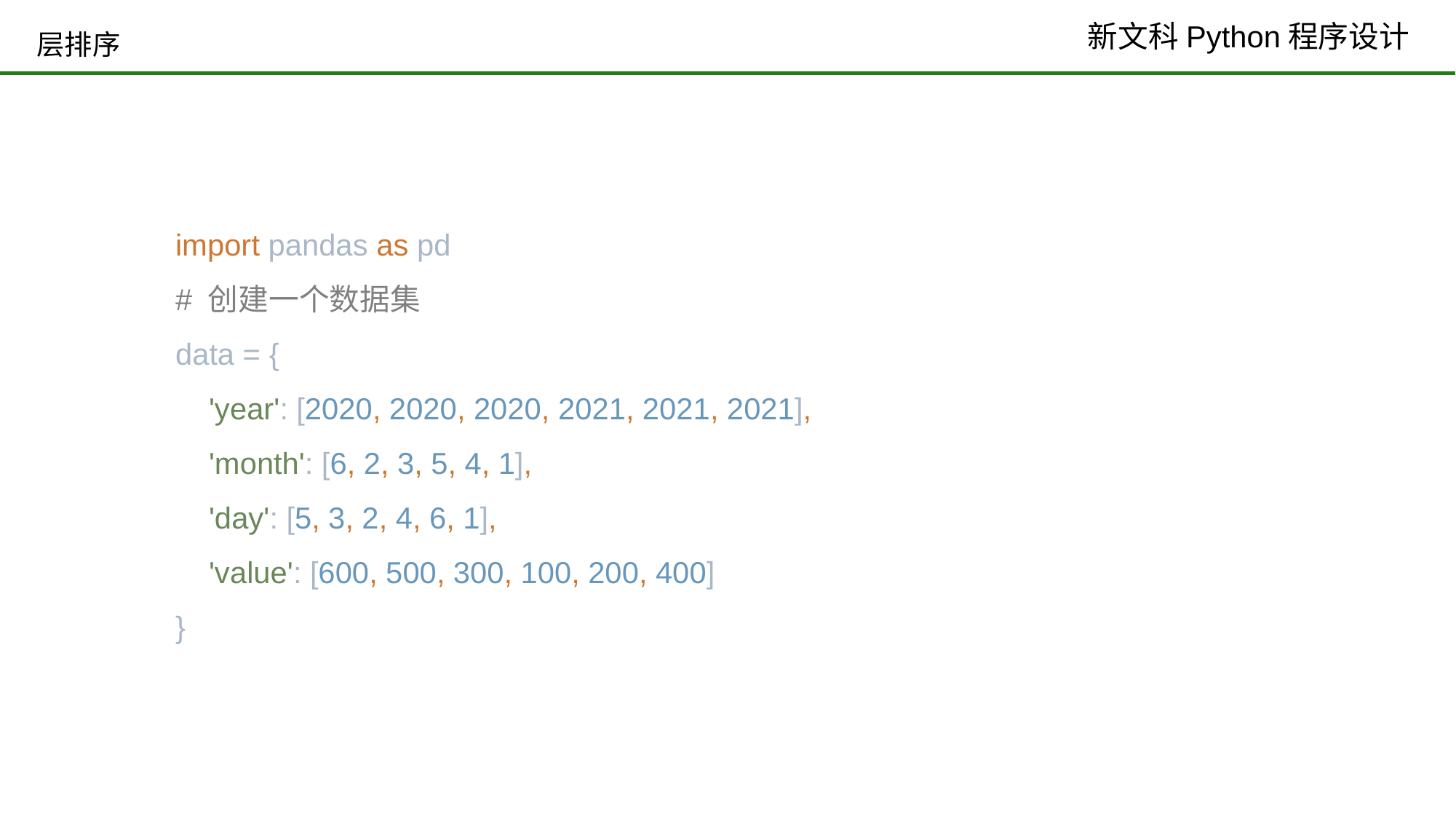

# 层排序
import pandas as pd
# 创建一个数据集
data = {
    'year': [2020, 2020, 2020, 2021, 2021, 2021],
    'month': [6, 2, 3, 5, 4, 1],
    'day': [5, 3, 2, 4, 6, 1],
    'value': [600, 500, 300, 100, 200, 400]
}